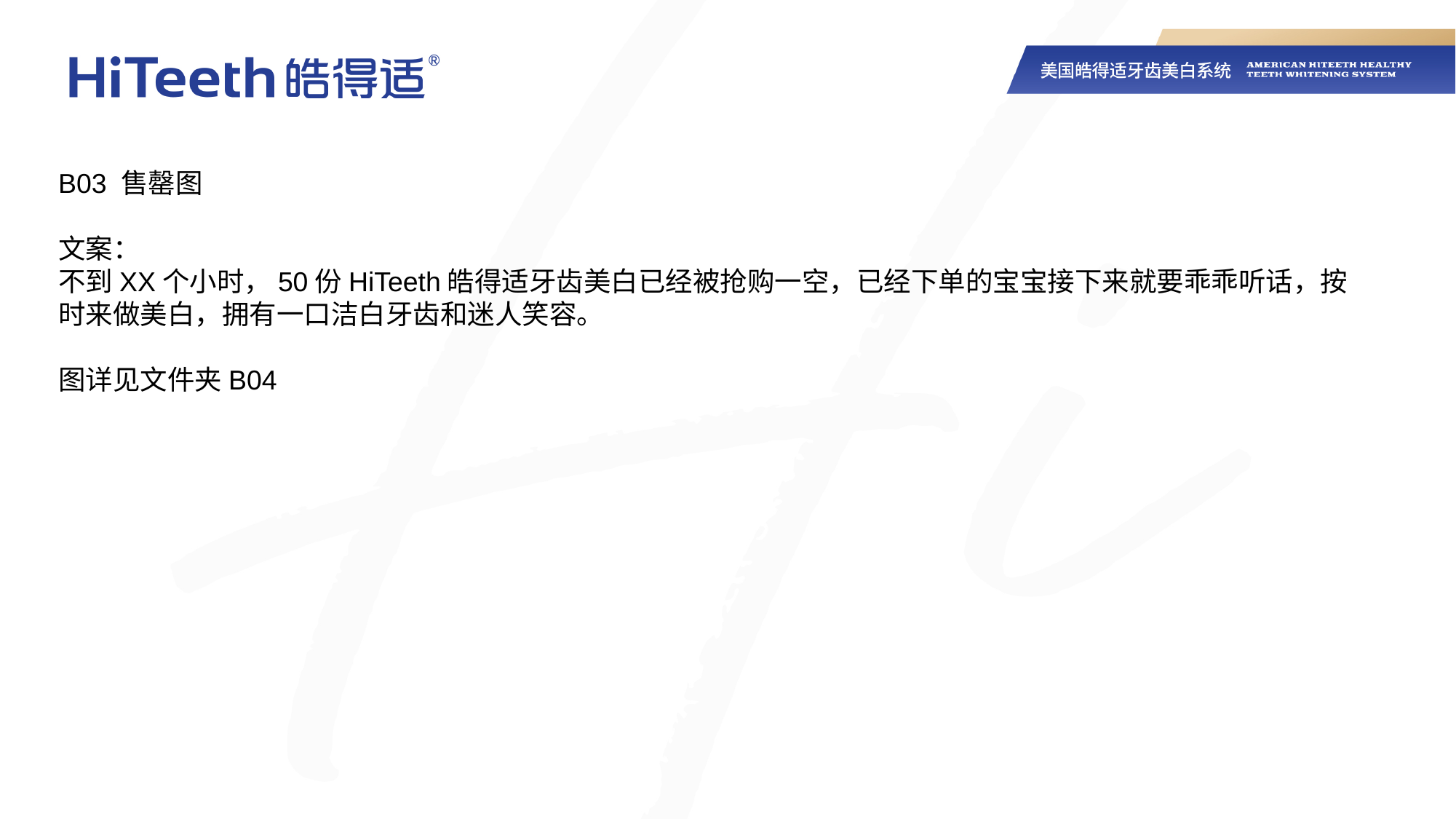

B03 售罄图

文案：
不到XX个小时，50份HiTeeth皓得适牙齿美白已经被抢购一空，已经下单的宝宝接下来就要乖乖听话，按时来做美白，拥有一口洁白牙齿和迷人笑容。

图详见文件夹B04